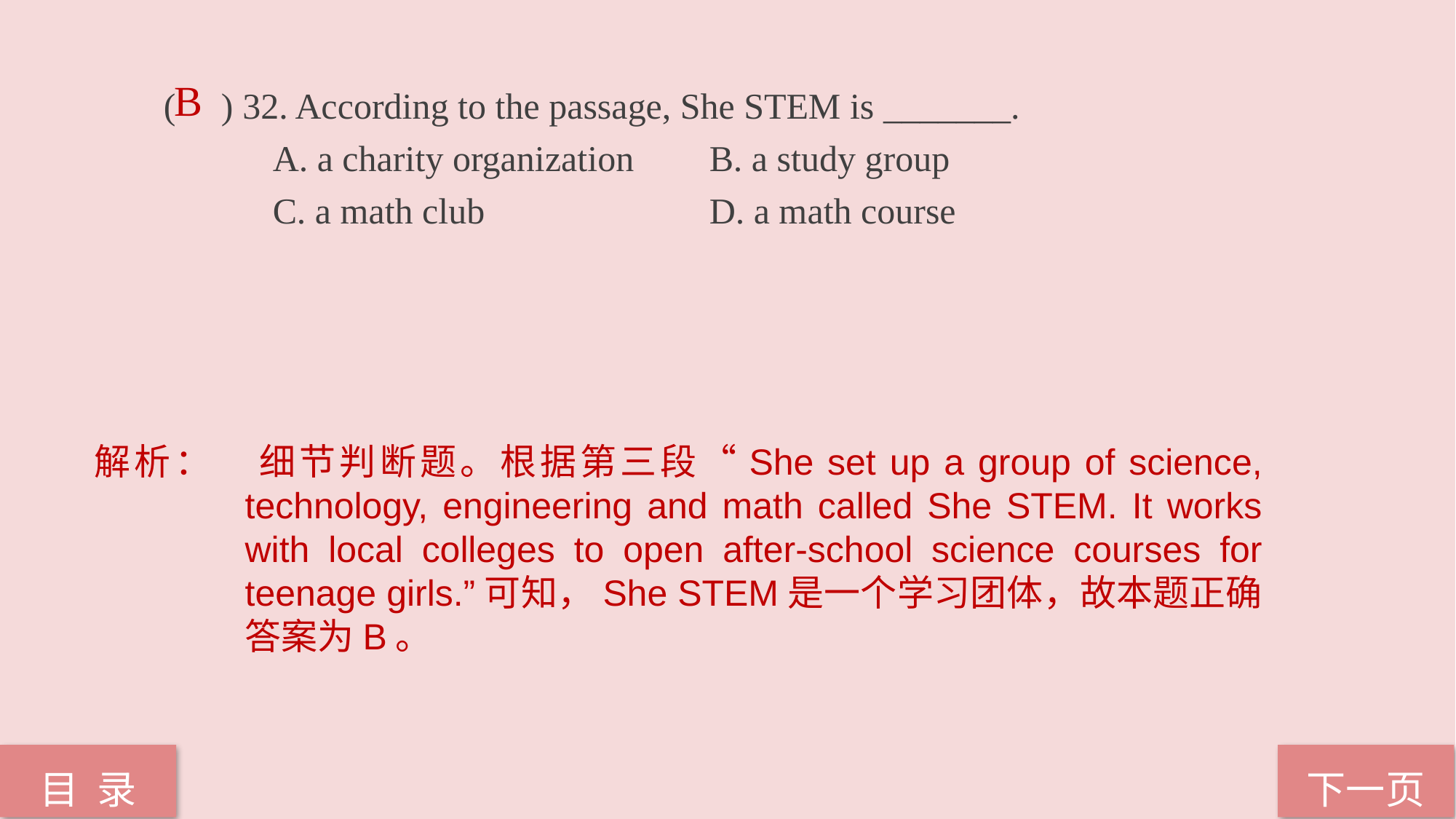

B
(     ) 32. According to the passage, She STEM is _______.
            A. a charity organization 	B. a study group
            C. a math club 		D. a math course
解析：	细节判断题。根据第三段“She set up a group of science, technology, engineering and math called She STEM. It works with local colleges to open after-school science courses for teenage girls.”可知，She STEM是一个学习团体，故本题正确答案为B。